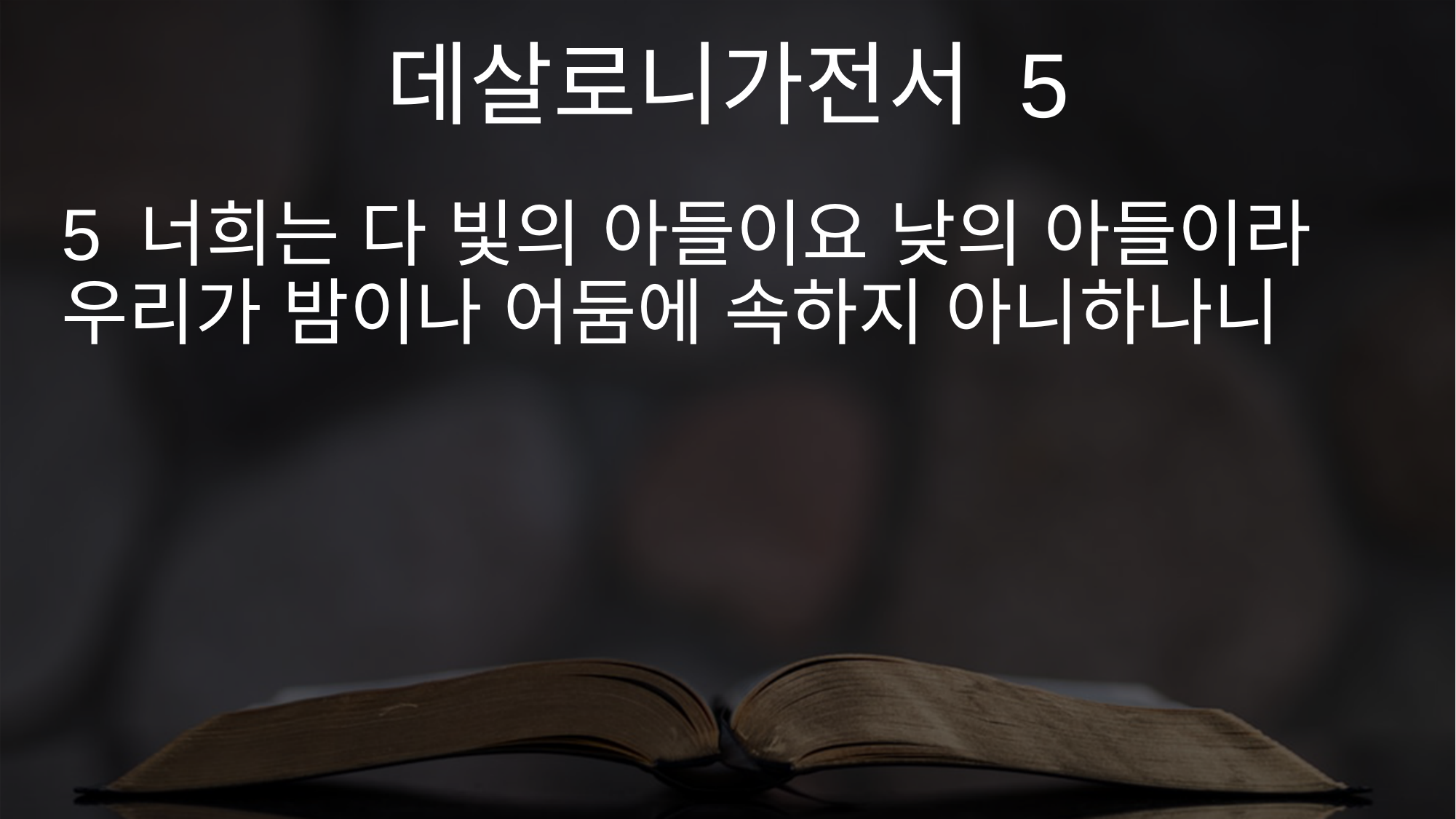

데살로니가전서 5
5 너희는 다 빛의 아들이요 낮의 아들이라 우리가 밤이나 어둠에 속하지 아니하나니